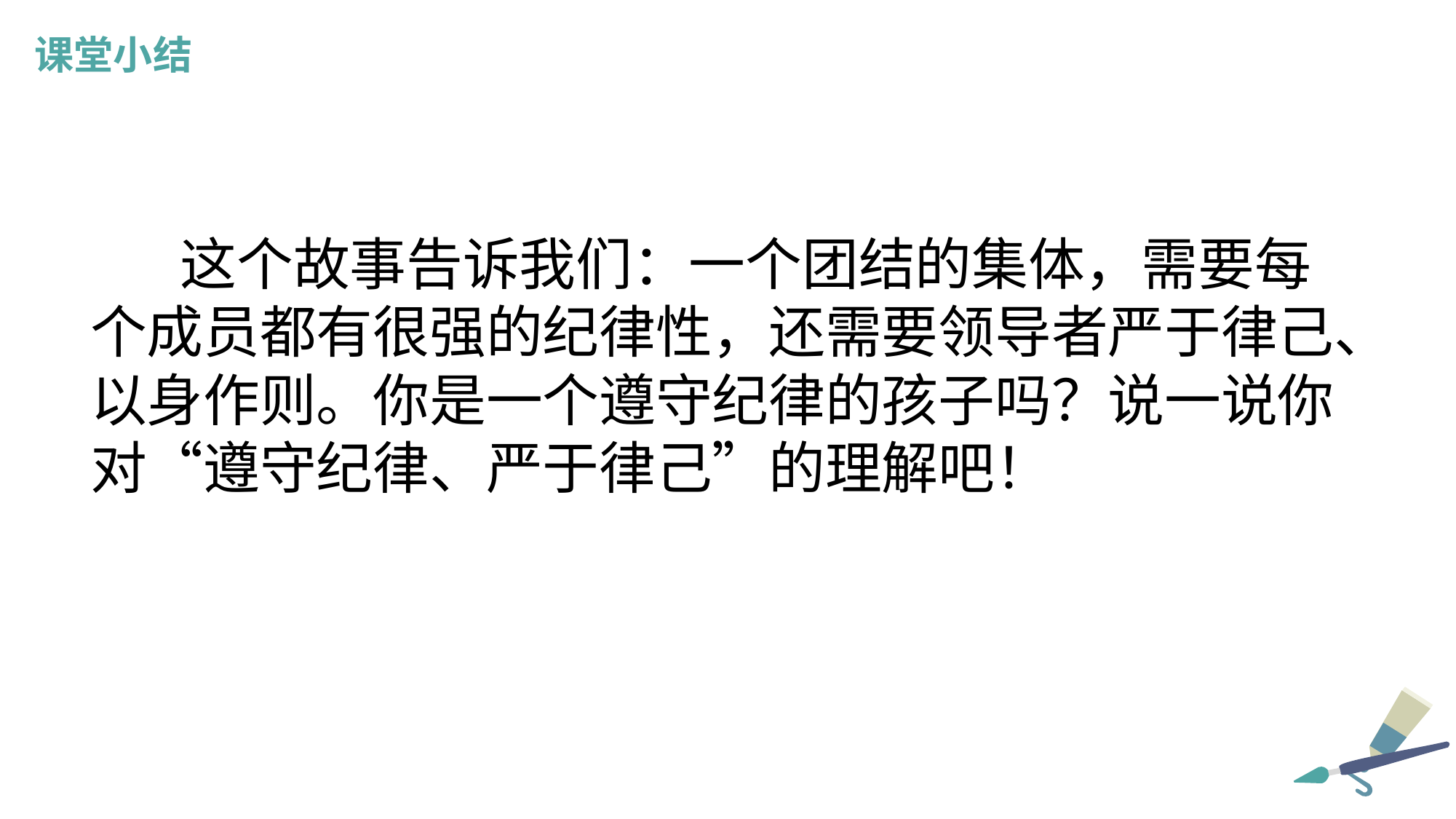

课堂小结
      这个故事告诉我们：一个团结的集体，需要每个成员都有很强的纪律性，还需要领导者严于律己、以身作则。你是一个遵守纪律的孩子吗？说一说你对“遵守纪律、严于律己”的理解吧！